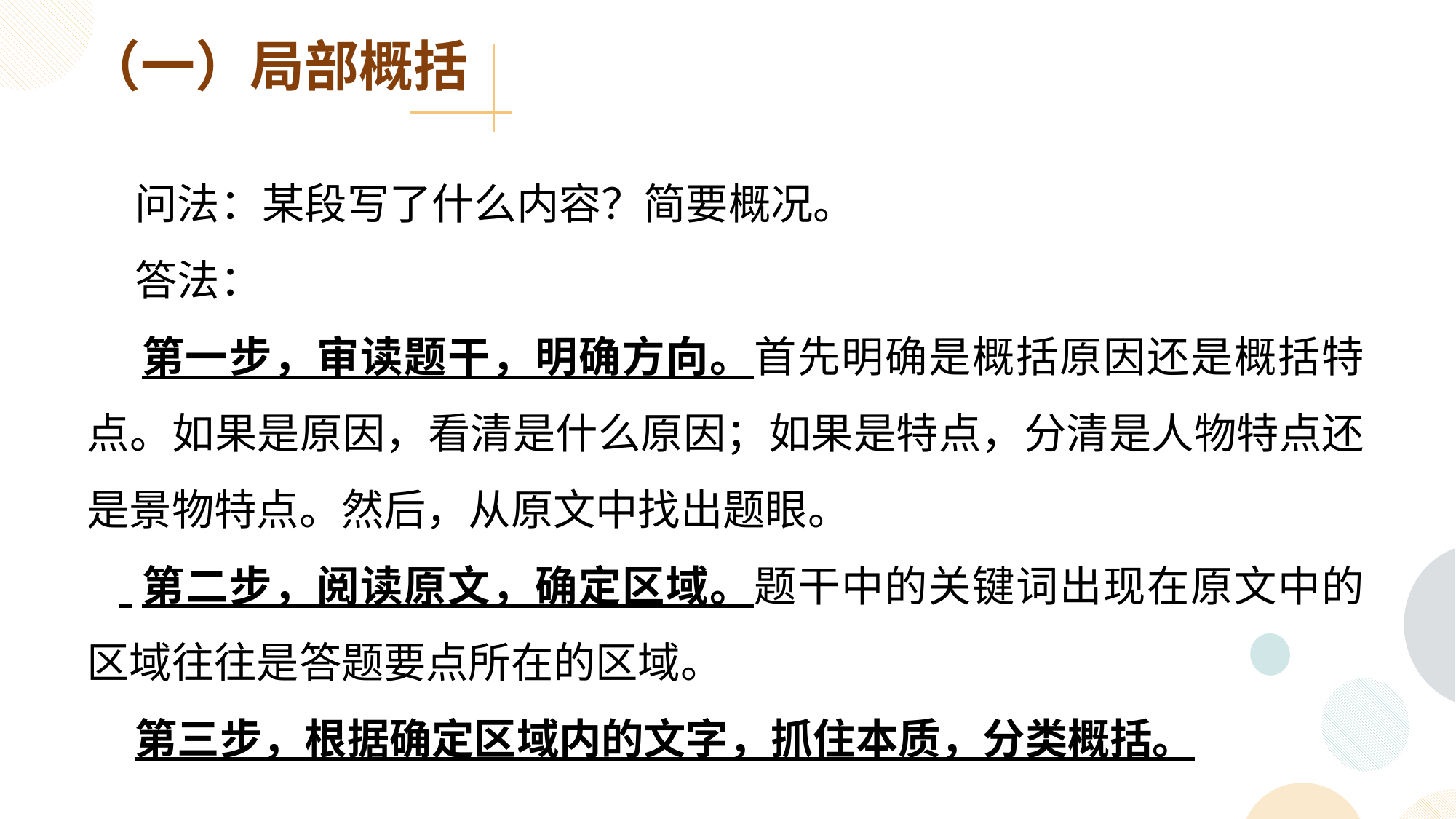

（一）局部概括
    问法：某段写了什么内容？简要概况。
    答法：
    第一步，审读题干，明确方向。首先明确是概括原因还是概括特点。如果是原因，看清是什么原因；如果是特点，分清是人物特点还是景物特点。然后，从原文中找出题眼。
    第二步，阅读原文，确定区域。题干中的关键词出现在原文中的区域往往是答题要点所在的区域。
    第三步，根据确定区域内的文字，抓住本质，分类概括。